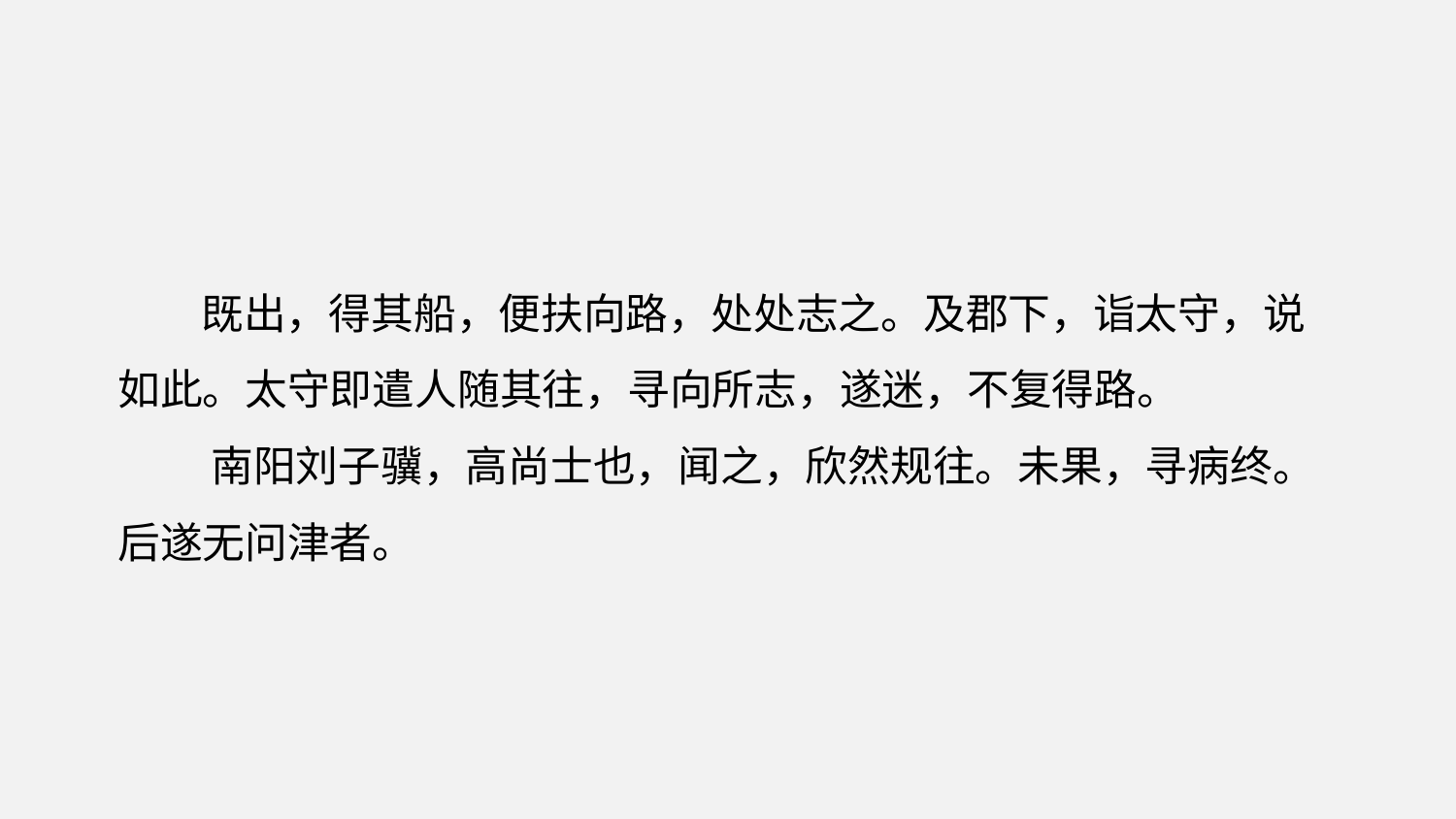

既出，得其船，便扶向路，处处志之。及郡下，诣太守，说如此。太守即遣人随其往，寻向所志，遂迷，不复得路。
   南阳刘子骥，高尚士也，闻之，欣然规往。未果，寻病终。后遂无问津者。